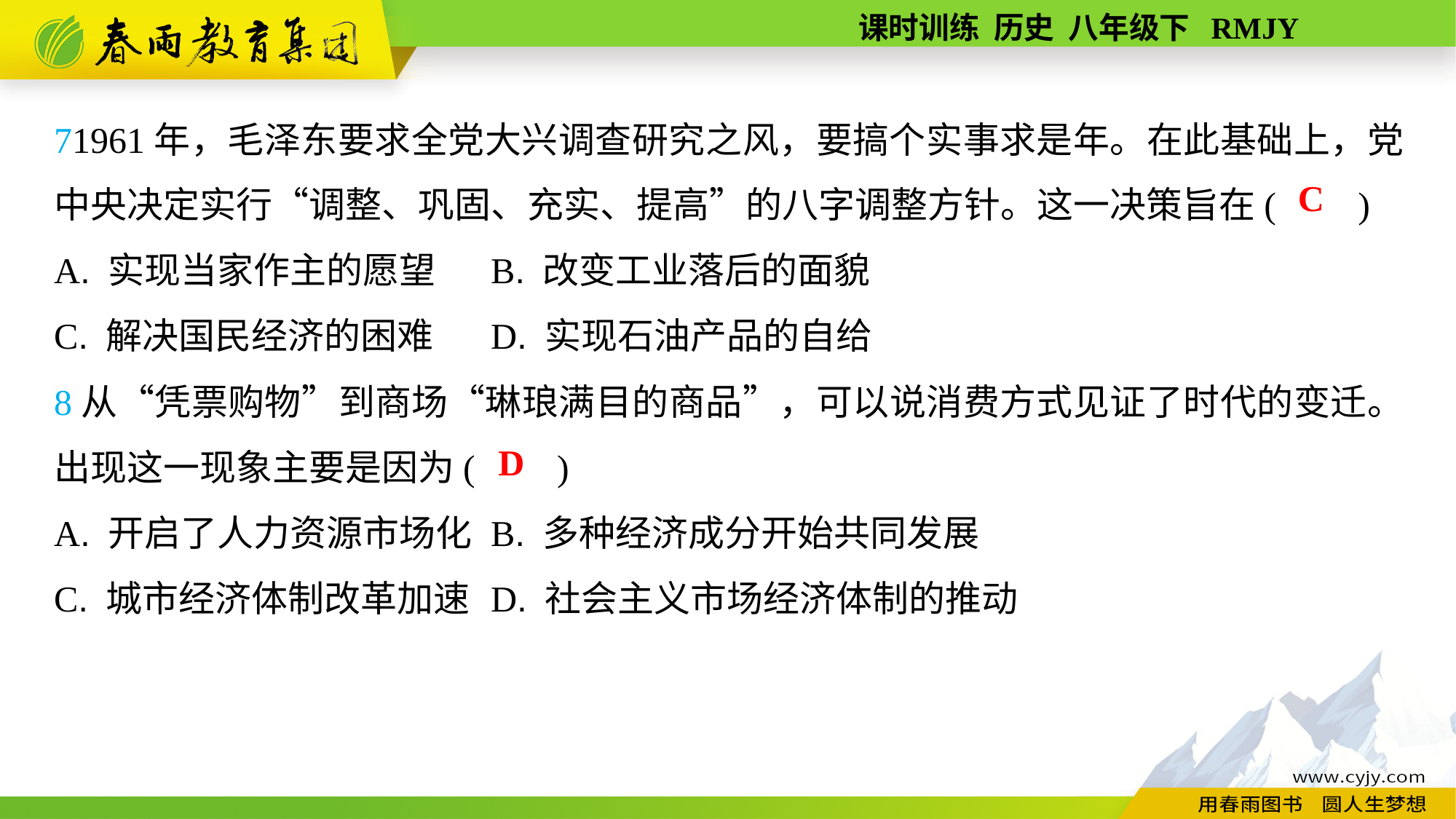

71961年，毛泽东要求全党大兴调查研究之风，要搞个实事求是年。在此基础上，党中央决定实行“调整、巩固、充实、提高”的八字调整方针。这一决策旨在(         )
A. 实现当家作主的愿望	B. 改变工业落后的面貌
C. 解决国民经济的困难	D. 实现石油产品的自给
8从“凭票购物”到商场“琳琅满目的商品”，可以说消费方式见证了时代的变迁。出现这一现象主要是因为(         )
A. 开启了人力资源市场化	B. 多种经济成分开始共同发展
C. 城市经济体制改革加速	D. 社会主义市场经济体制的推动
C
D